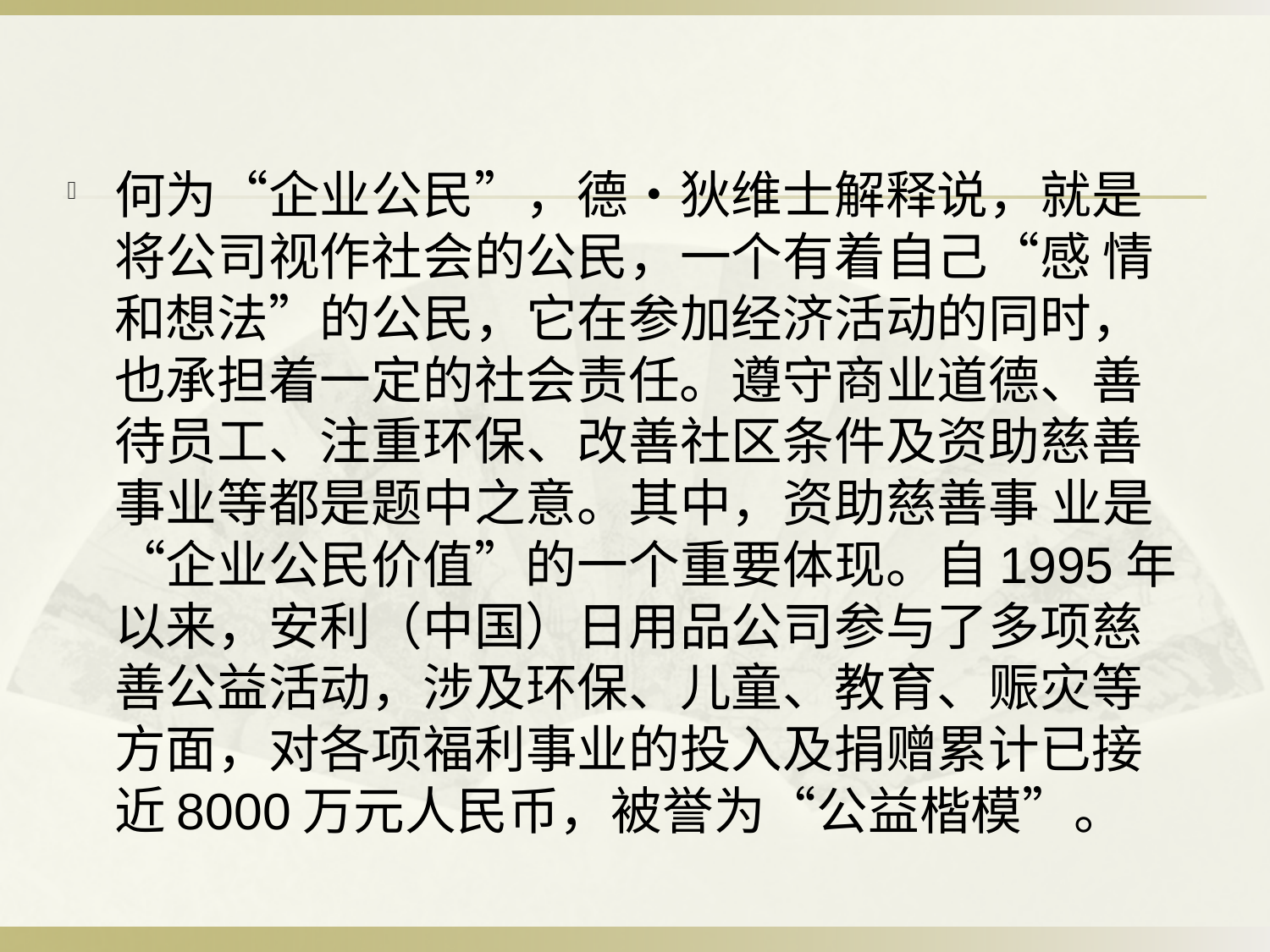

何为“企业公民”，德•狄维士解释说，就是将公司视作社会的公民，一个有着自己“感 情和想法”的公民，它在参加经济活动的同时，也承担着一定的社会责任。遵守商业道德、善待员工、注重环保、改善社区条件及资助慈善事业等都是题中之意。其中，资助慈善事 业是“企业公民价值”的一个重要体现。自1995年以来，安利（中国）日用品公司参与了多项慈善公益活动，涉及环保、儿童、教育、赈灾等方面，对各项福利事业的投入及捐赠累计已接近8000万元人民币，被誉为“公益楷模”。